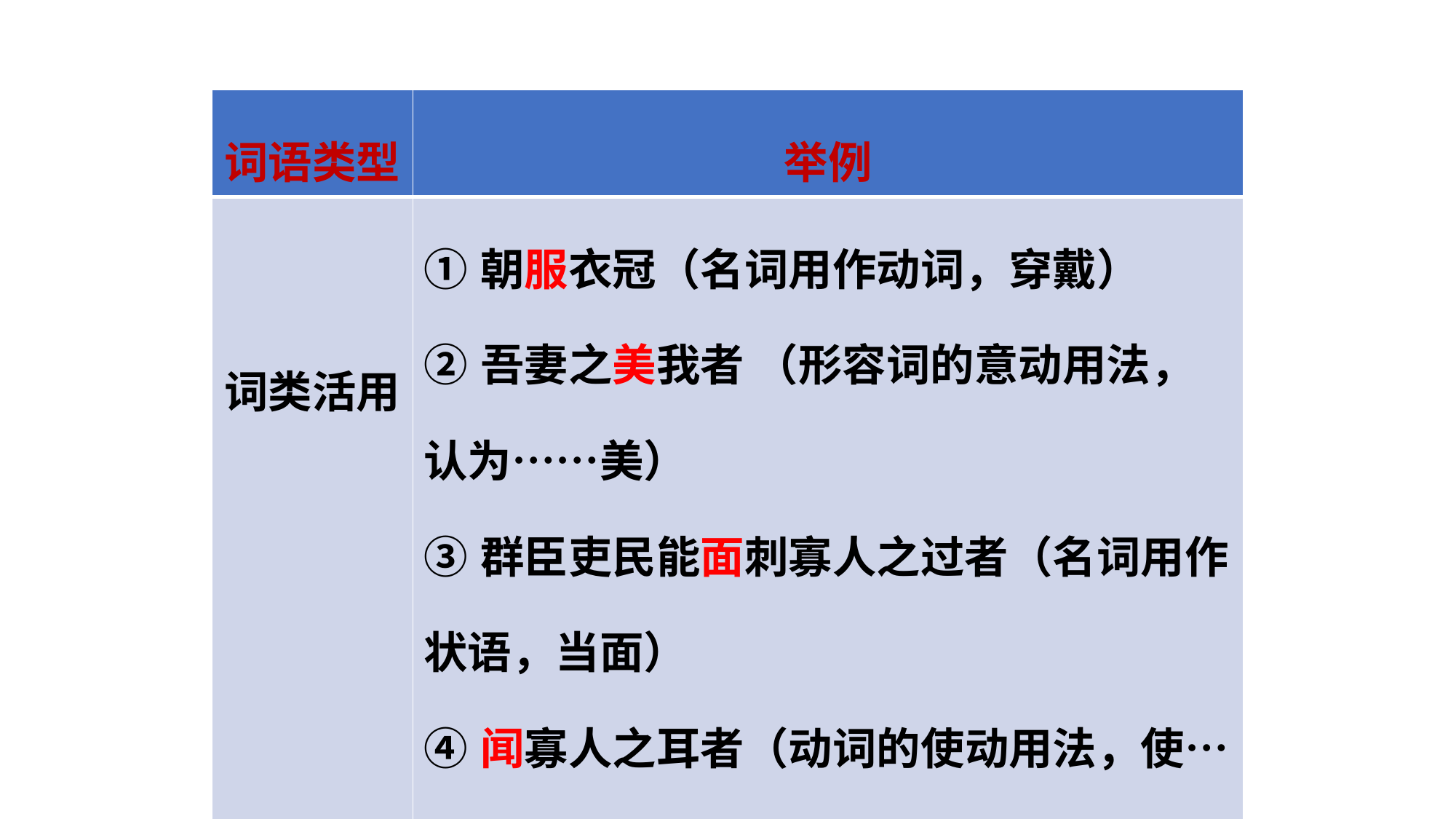

| 词语类型 | 举例 |
| --- | --- |
| 词类活用 | ①朝服衣冠（名词用作动词，穿戴） ②吾妻之美我者 （形容词的意动用法，认为……美） ③群臣吏民能面刺寡人之过者（名词用作状语，当面） ④闻寡人之耳者（动词的使动用法，使……听到） |